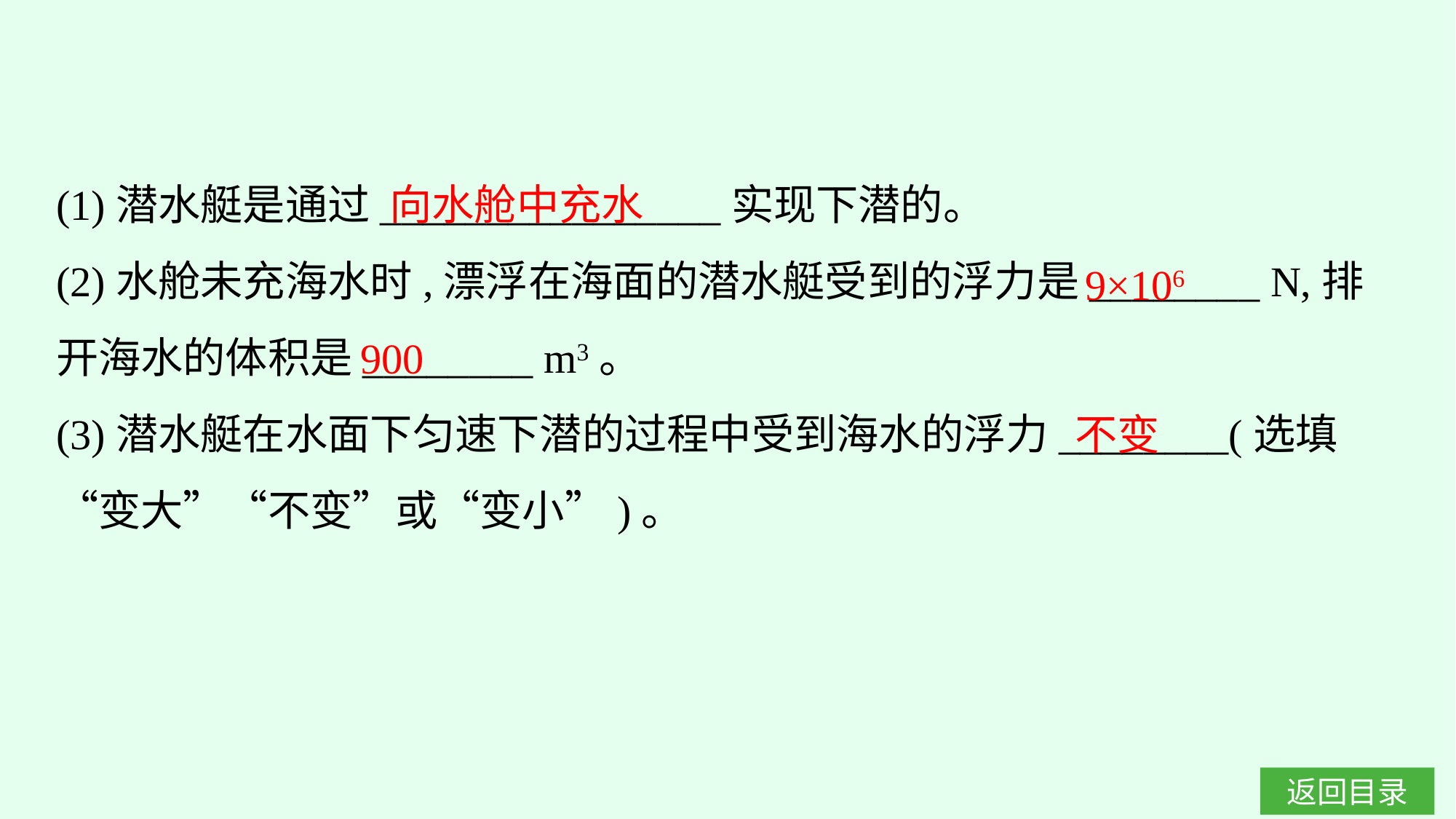

(1)潜水艇是通过________________实现下潜的。
(2)水舱未充海水时,漂浮在海面的潜水艇受到的浮力是________ N,排开海水的体积是________ m3。
(3)潜水艇在水面下匀速下潜的过程中受到海水的浮力________(选填“变大”“不变”或“变小”)。
向水舱中充水
9×106
900
不变